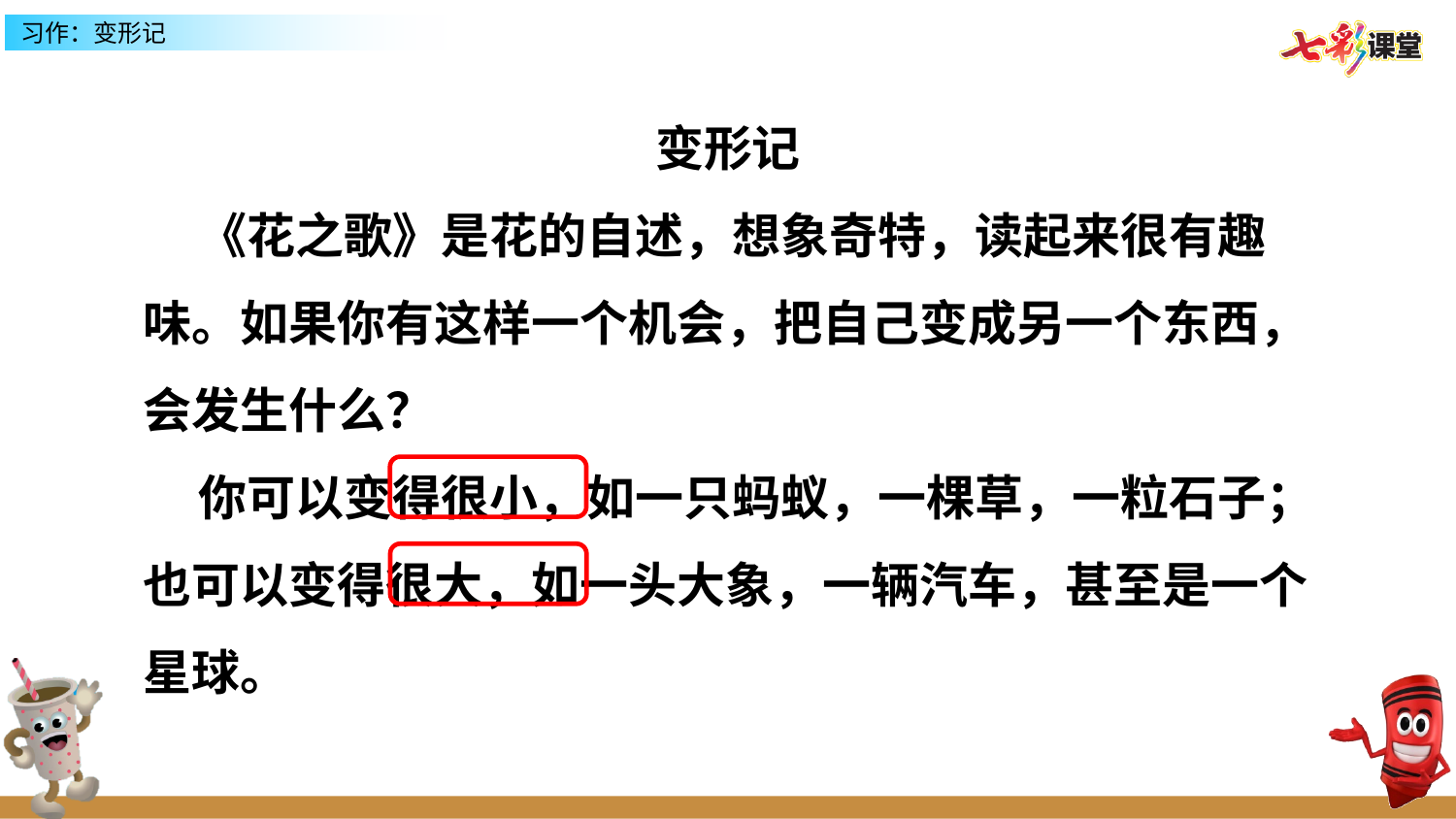

变形记
    《花之歌》是花的自述，想象奇特，读起来很有趣味。如果你有这样一个机会，把自己变成另一个东西，会发生什么？
    你可以变得很小，如一只蚂蚁，一棵草，一粒石子；也可以变得很大，如一头大象，一辆汽车，甚至是一个星球。